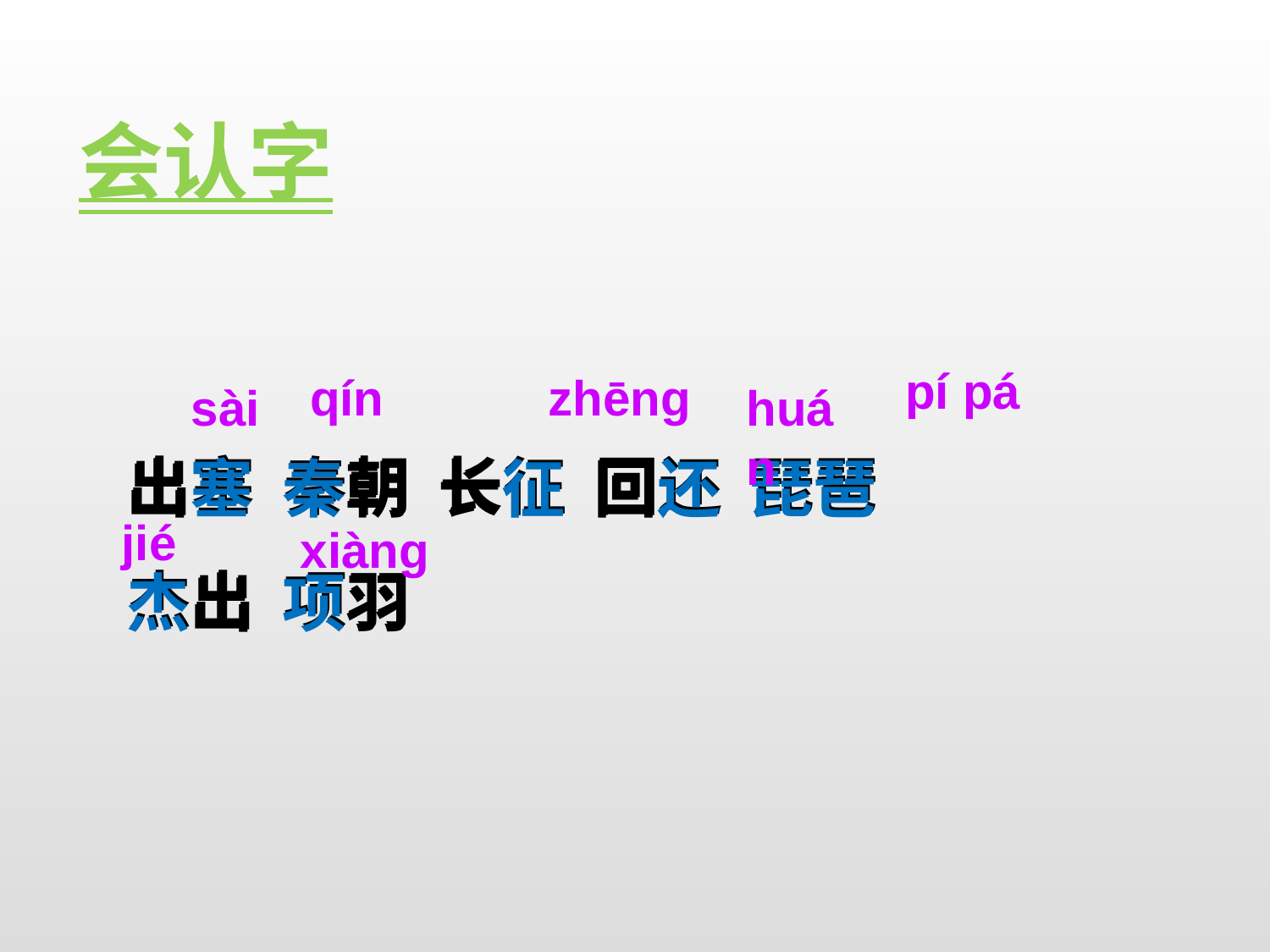

会认字
pí pá
qín
zhēnɡ
sài
huán
出塞  秦朝  长征  回还  琵琶
杰出  项羽
出塞  秦朝  长征  回还  琵琶
杰出  项羽
jié
xiànɡ